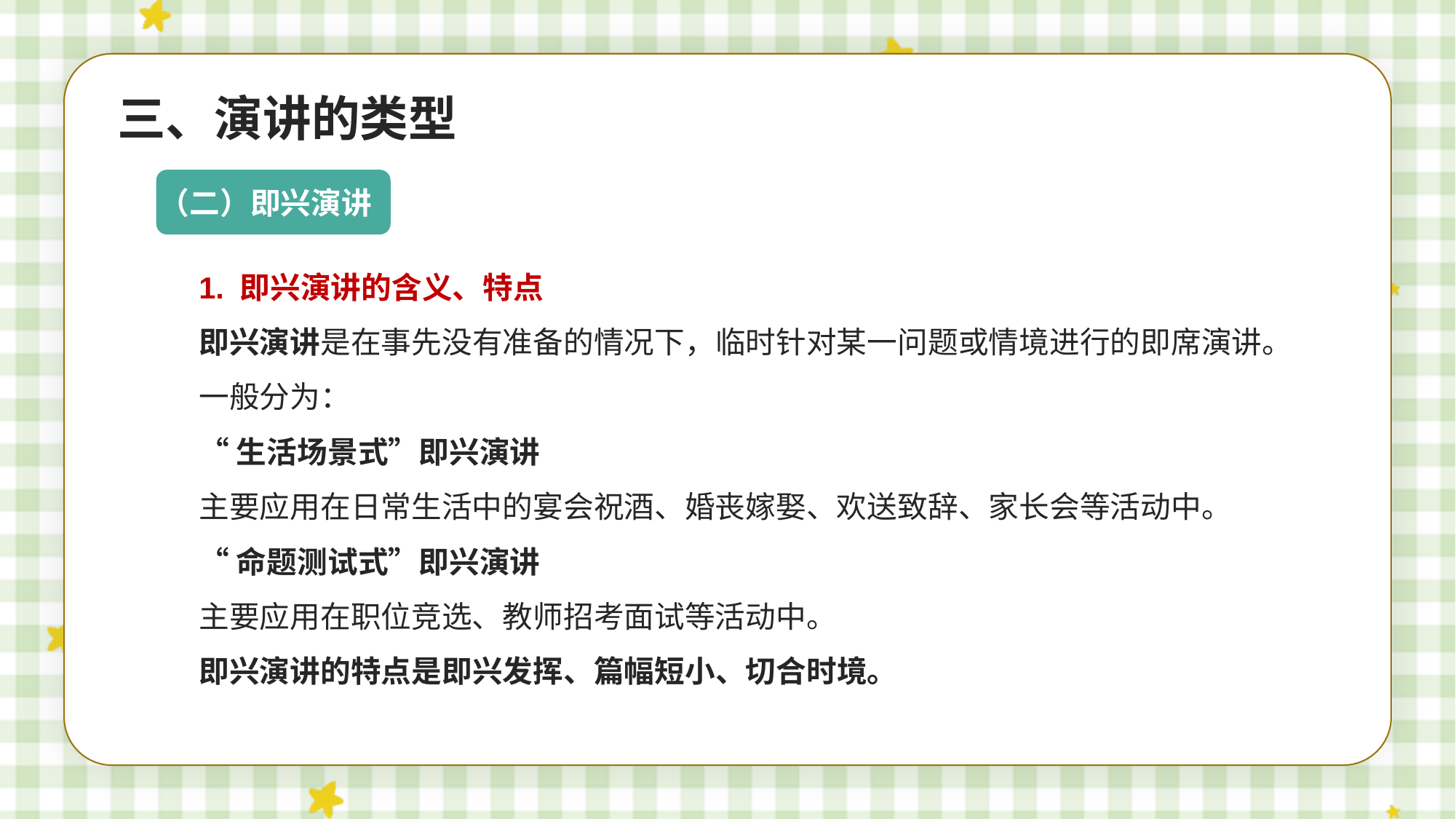

三、演讲的类型
（二）即兴演讲
1. 即兴演讲的含义、特点
即兴演讲是在事先没有准备的情况下，临时针对某一问题或情境进行的即席演讲。
一般分为：
“生活场景式”即兴演讲
主要应用在日常生活中的宴会祝酒、婚丧嫁娶、欢送致辞、家长会等活动中。
“命题测试式”即兴演讲
主要应用在职位竞选、教师招考面试等活动中。
即兴演讲的特点是即兴发挥、篇幅短小、切合时境。